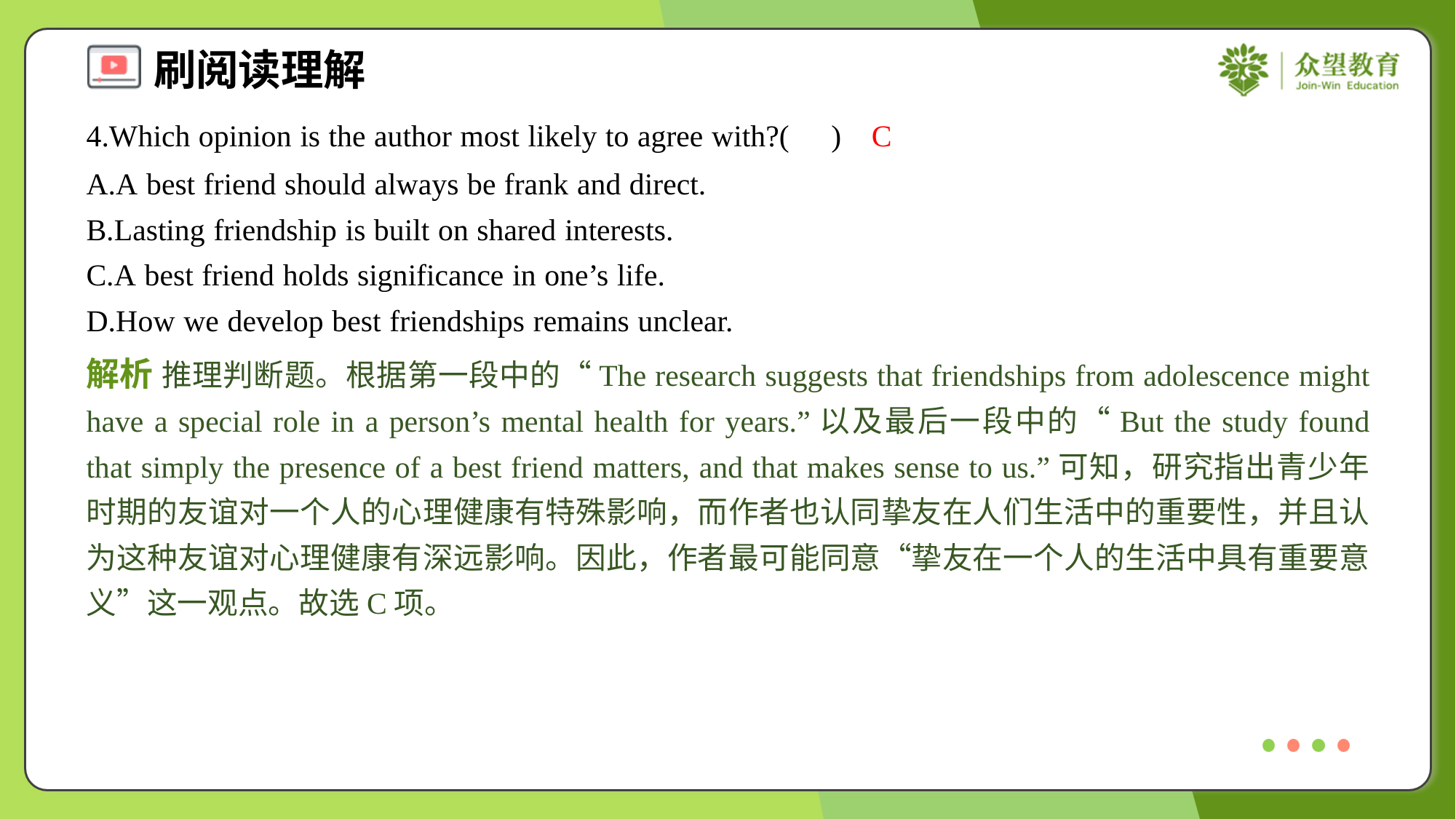

4.Which opinion is the author most likely to agree with?(     )
C
A.A best friend should always be frank and direct.
B.Lasting friendship is built on shared interests.
C.A best friend holds significance in one’s life.
D.How we develop best friendships remains unclear.
解析 推理判断题。根据第一段中的“The research suggests that friendships from adolescence might have a special role in a person’s mental health for years.”以及最后一段中的“But the study found that simply the presence of a best friend matters, and that makes sense to us.”可知，研究指出青少年时期的友谊对一个人的心理健康有特殊影响，而作者也认同挚友在人们生活中的重要性，并且认为这种友谊对心理健康有深远影响。因此，作者最可能同意“挚友在一个人的生活中具有重要意义”这一观点。故选C项。